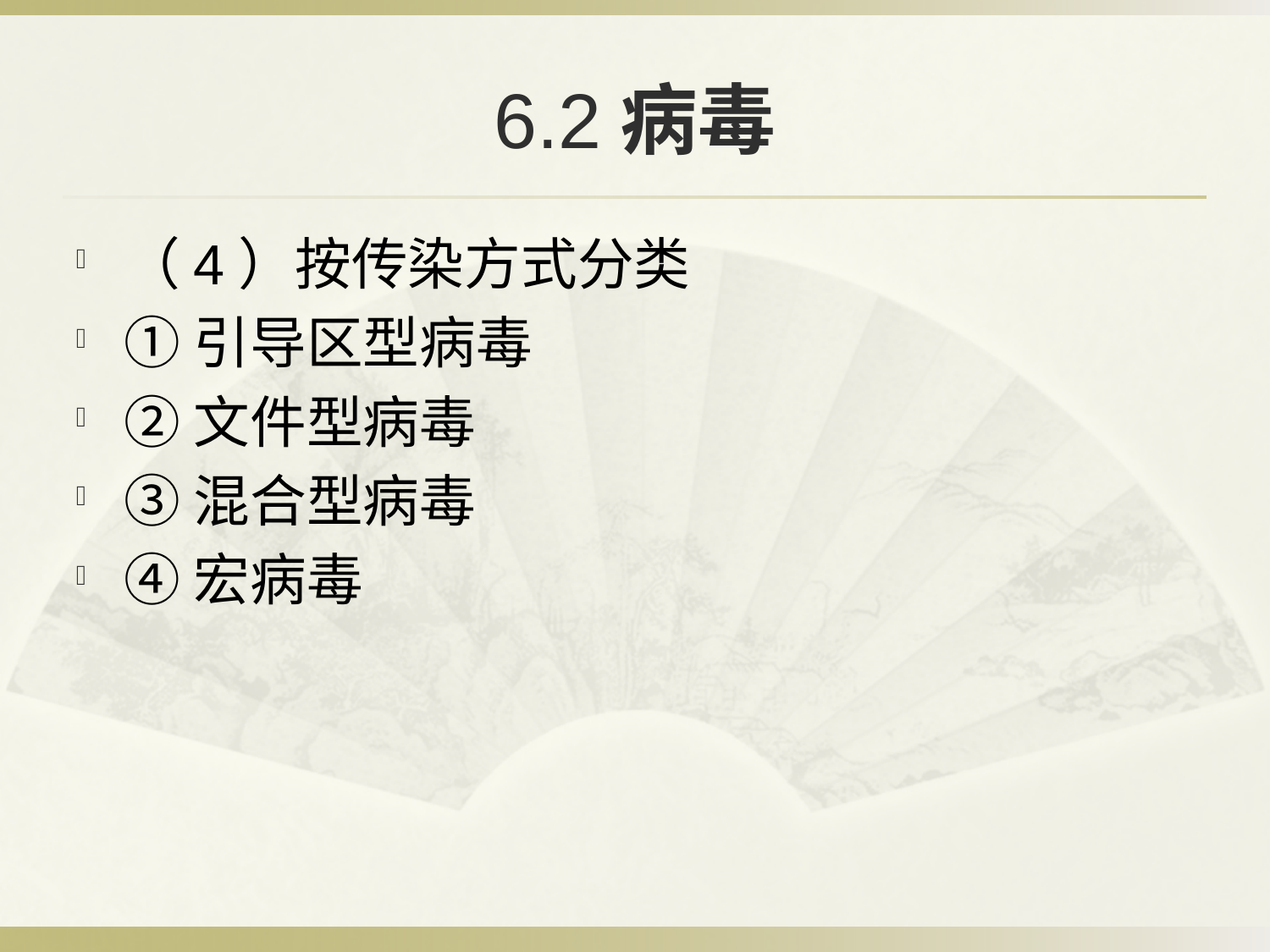

# 6.2病毒
（4）按传染方式分类
①引导区型病毒
②文件型病毒
③混合型病毒
④宏病毒